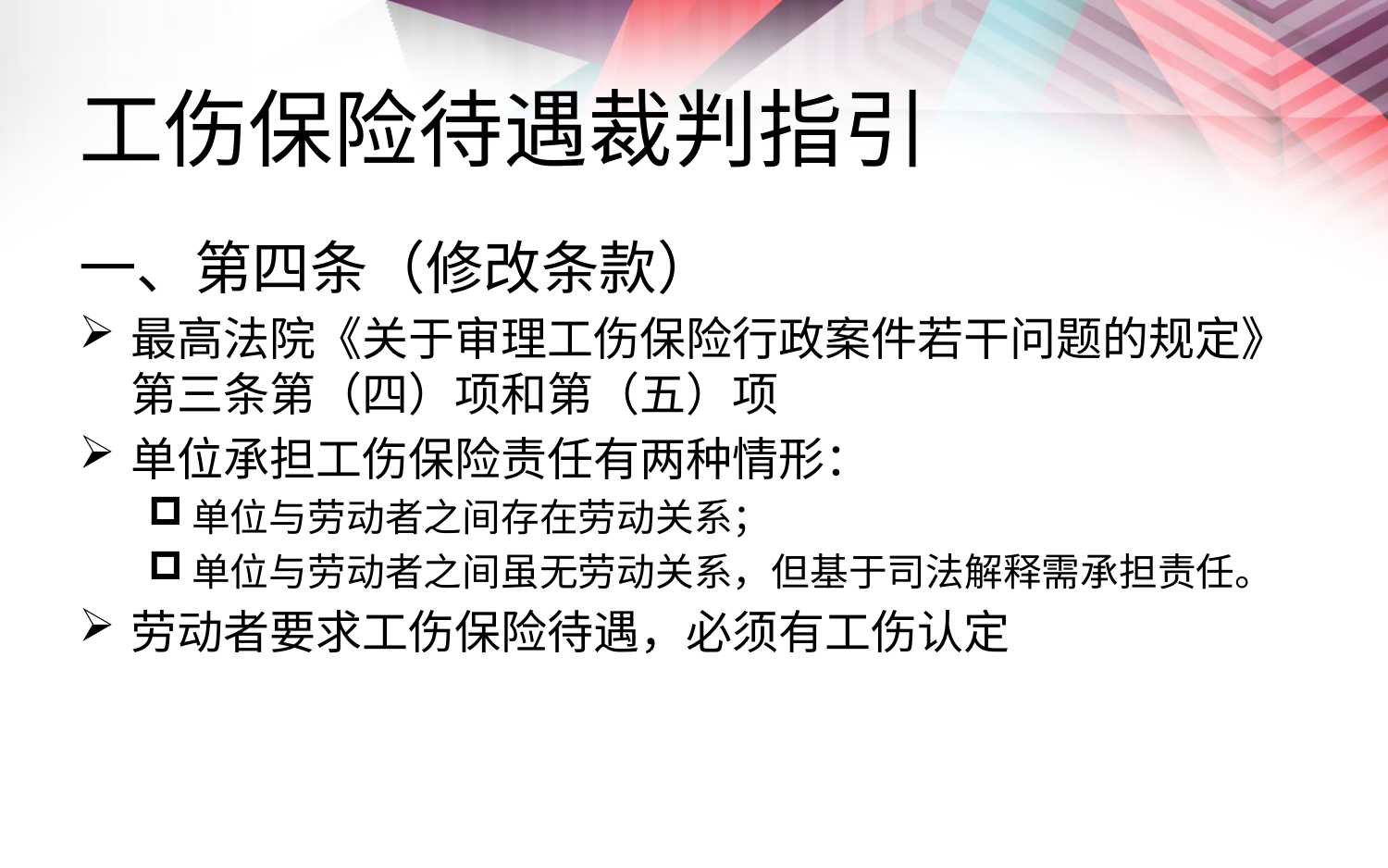

# 工伤保险待遇裁判指引
一、第四条（修改条款）
最高法院《关于审理工伤保险行政案件若干问题的规定》第三条第（四）项和第（五）项
单位承担工伤保险责任有两种情形：
单位与劳动者之间存在劳动关系；
单位与劳动者之间虽无劳动关系，但基于司法解释需承担责任。
劳动者要求工伤保险待遇，必须有工伤认定